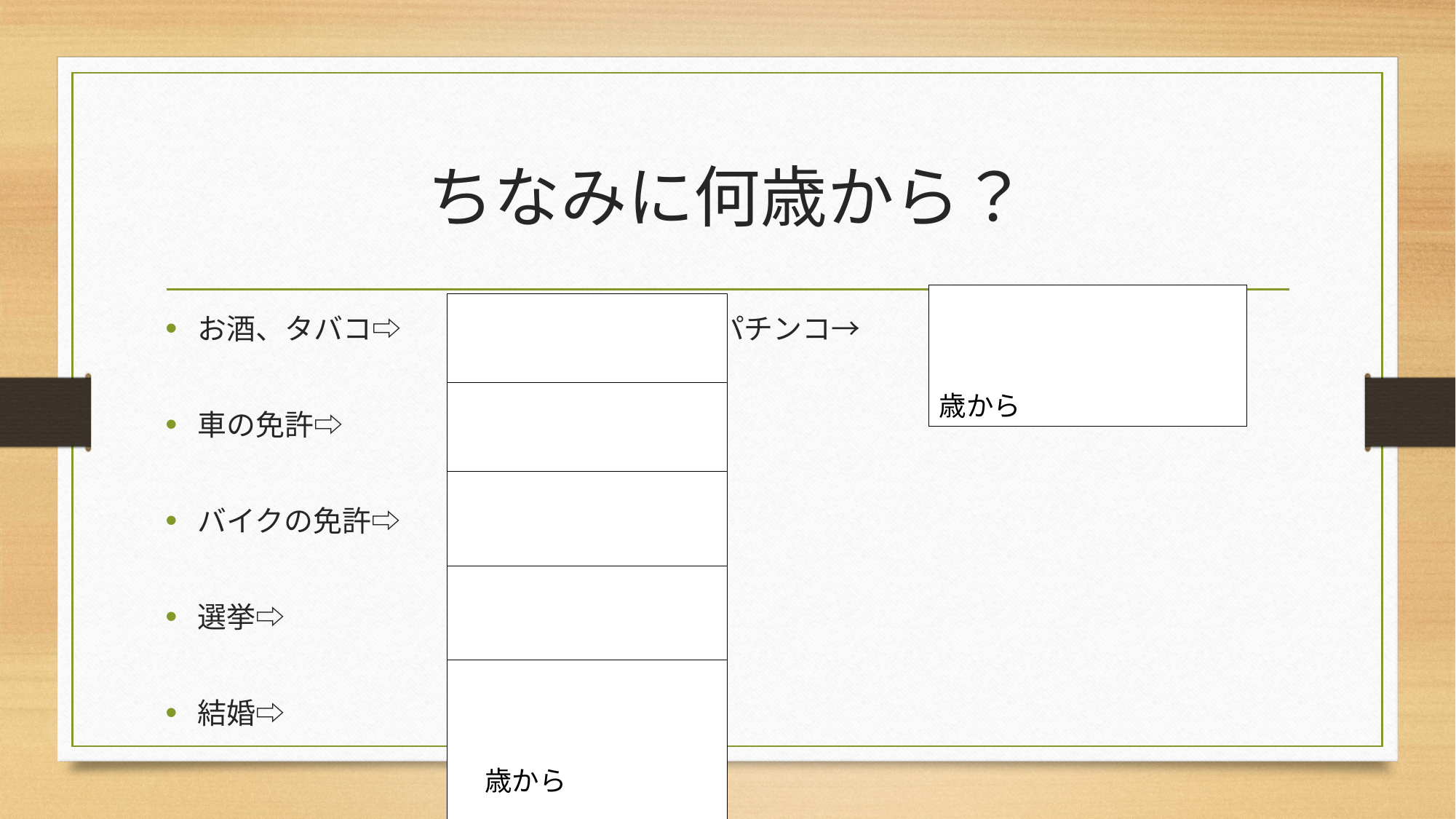

# ちなみに何歳から？

　　　　　　　　　　歳から

　　　　　　　　　　歳から
お酒、タバコ⇨                                                パチンコ→

車の免許⇨

バイクの免許⇨

選挙⇨

結婚⇨

　　　　　　　　　　歳から

　　　　　　　　　　歳から

　　　　　　　　　　歳から

　　　　　　　　　　歳から

　　　　　　　　　　歳から